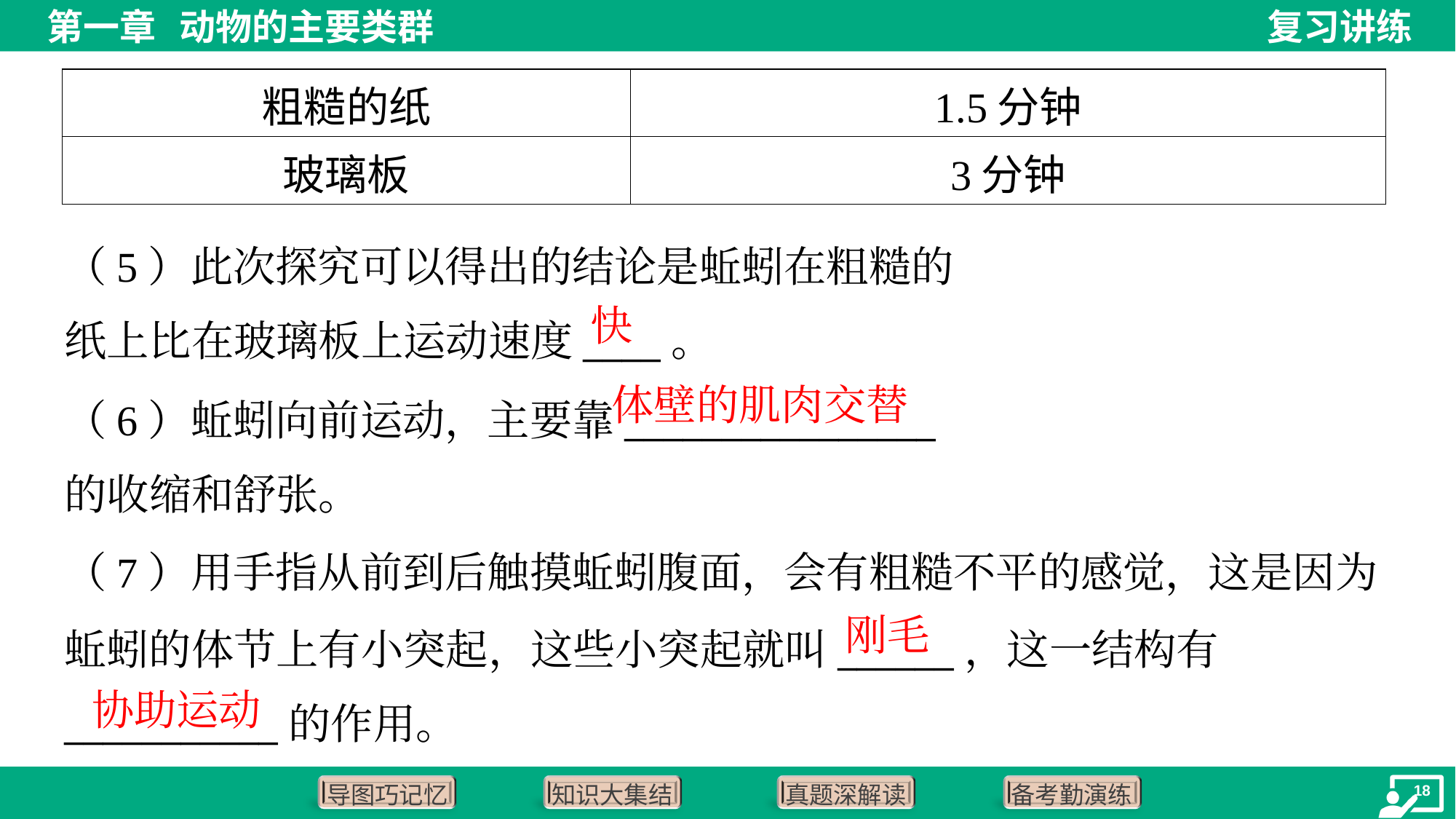

| 粗糙的纸 | 1.5分钟 |
| --- | --- |
| 玻璃板 | 3分钟 |
（5）此次探究可以得出的结论是蚯蚓在粗糙的
纸上比在玻璃板上运动速度____。
快
（6）蚯蚓向前运动，主要靠________________
的收缩和舒张。
体壁的肌肉交替
（7）用手指从前到后触摸蚯蚓腹面，会有粗糙不平的感觉，这是因为
蚯蚓的体节上有小突起，这些小突起就叫______，这一结构有
___________的作用。
刚毛
协助运动